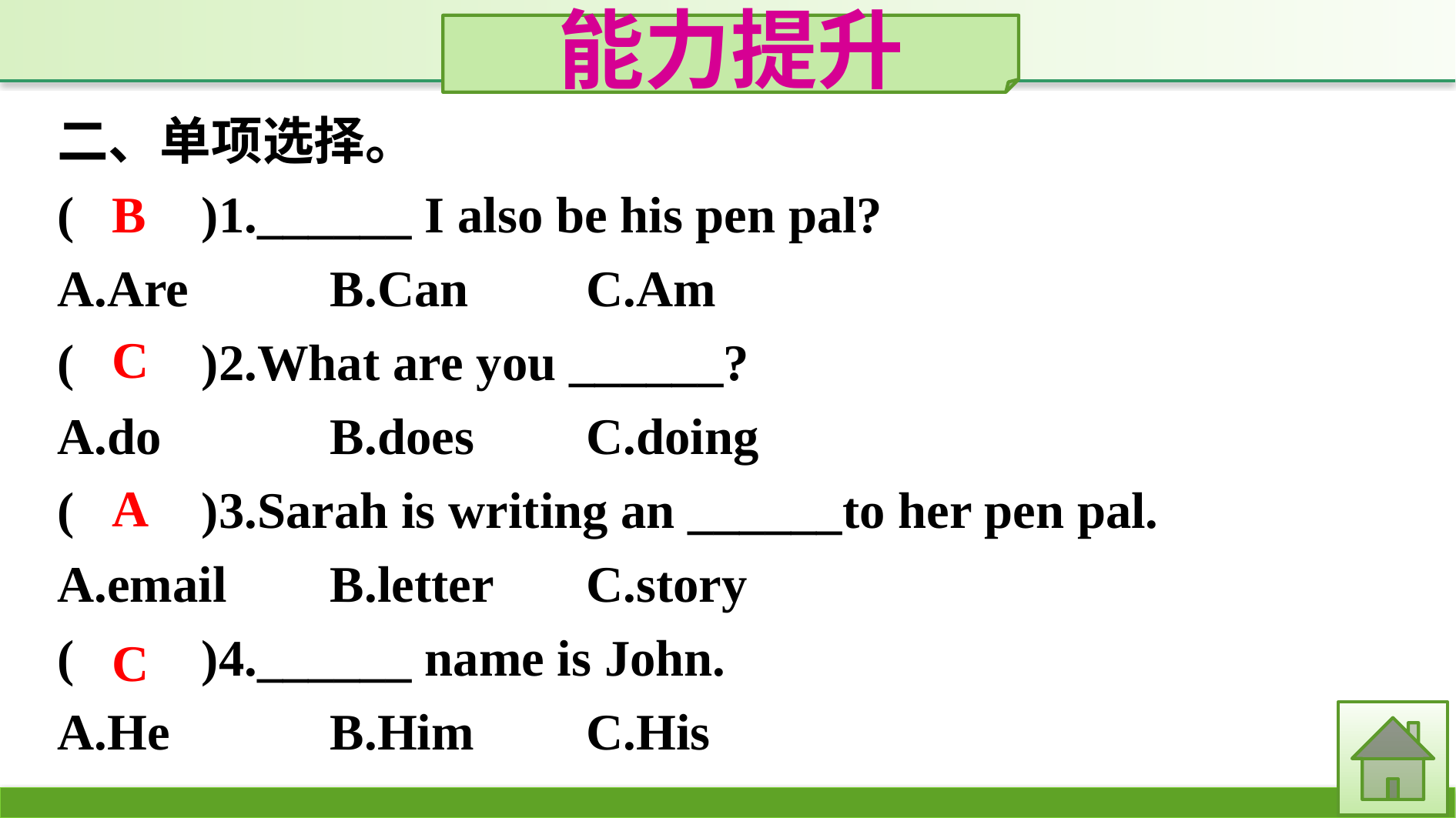

能力提升
二、单项选择。
(　　)1.______ I also be his pen pal?
A.Are		B.Can	C.Am
(　　)2.What are you ______?
A.do		B.does	C.doing
(　　)3.Sarah is writing an ______to her pen pal.
A.email	B.letter	C.story
(　　)4.______ name is John.
A.He		B.Him	C.His
B
C
A
C